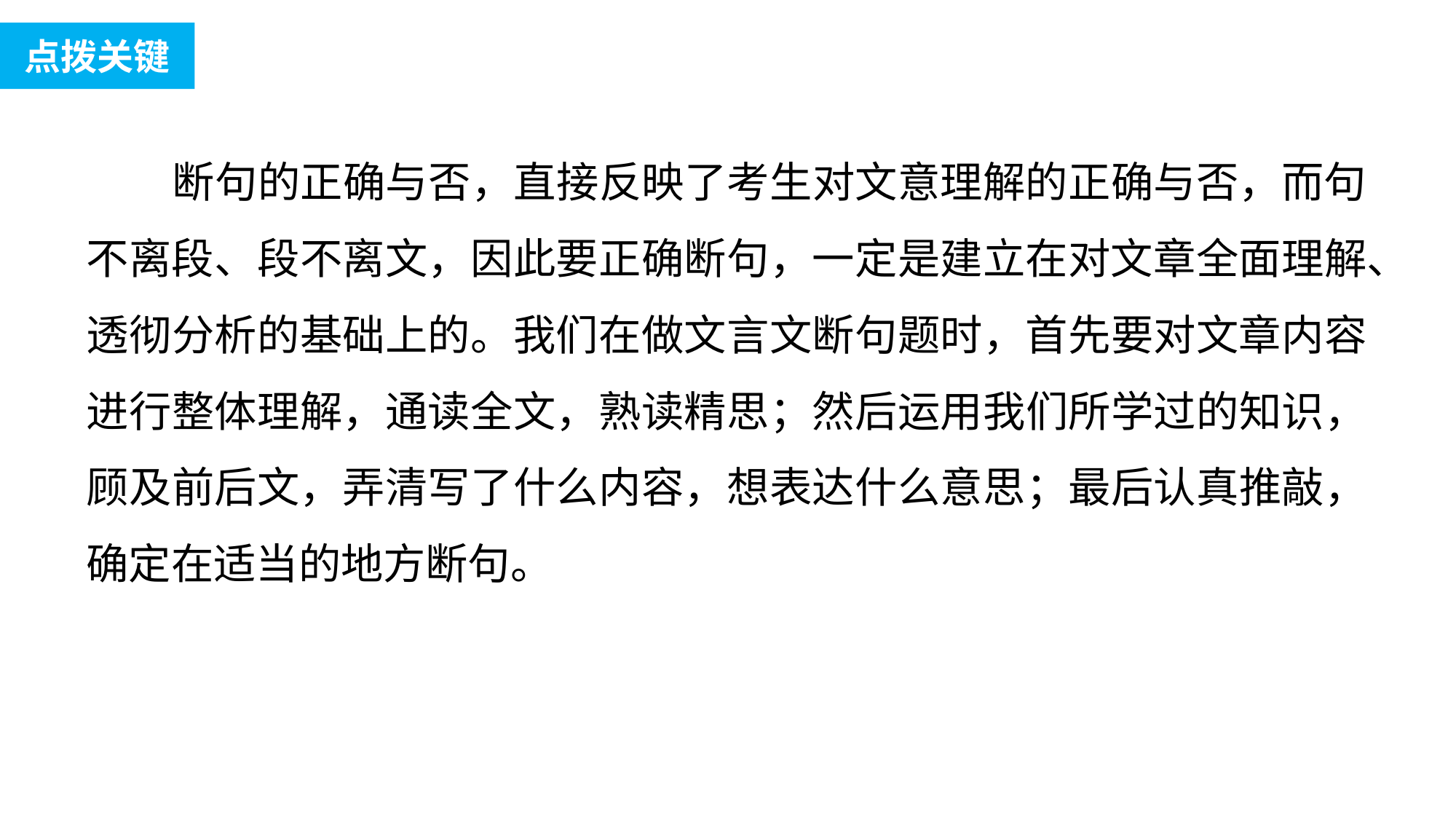

点拨关键
断句的正确与否，直接反映了考生对文意理解的正确与否，而句不离段、段不离文，因此要正确断句，一定是建立在对文章全面理解、透彻分析的基础上的。我们在做文言文断句题时，首先要对文章内容进行整体理解，通读全文，熟读精思；然后运用我们所学过的知识，顾及前后文，弄清写了什么内容，想表达什么意思；最后认真推敲，确定在适当的地方断句。